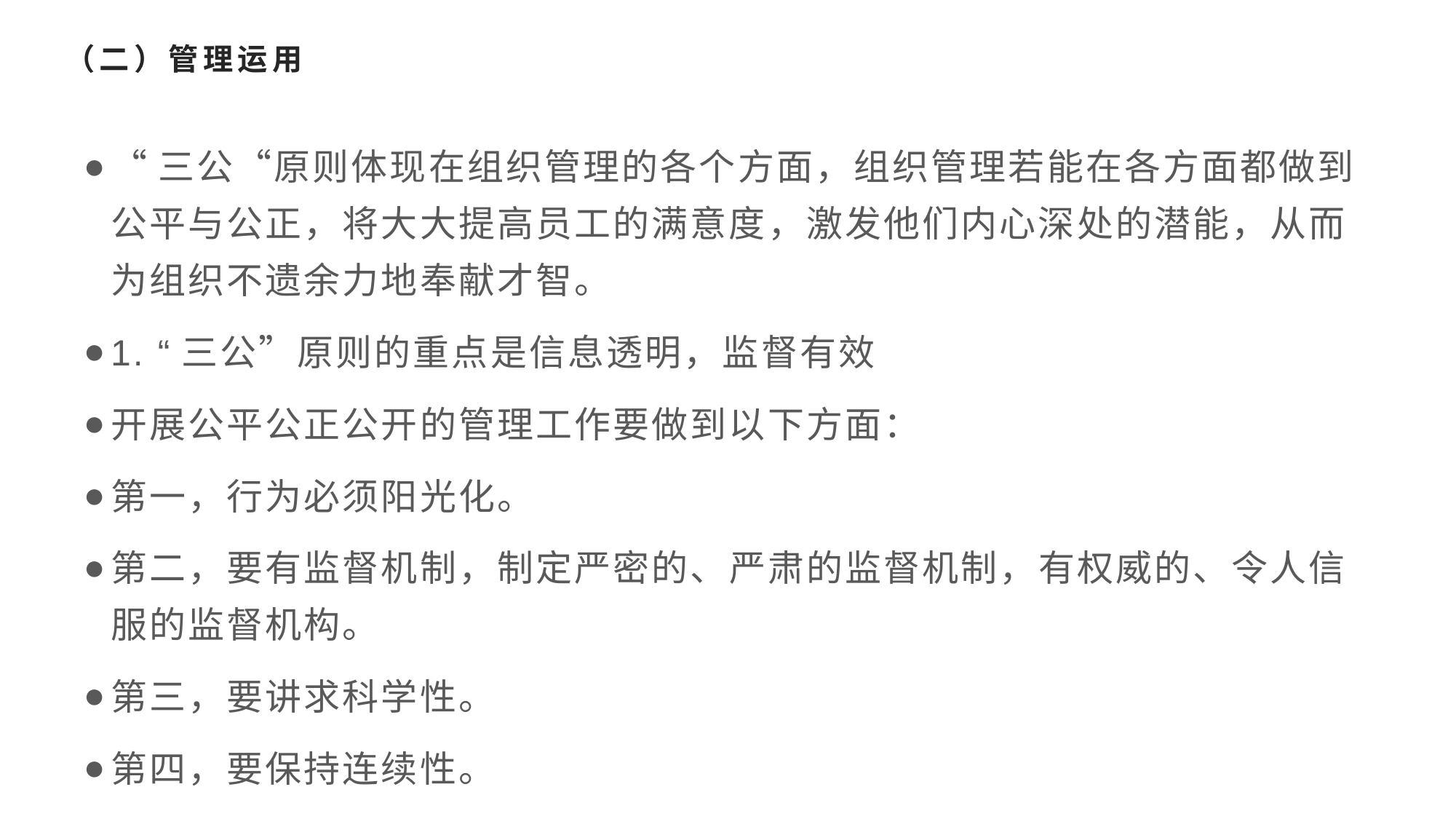

# （二）管理运用
“三公“原则体现在组织管理的各个方面，组织管理若能在各方面都做到公平与公正，将大大提高员工的满意度，激发他们内心深处的潜能，从而为组织不遗余力地奉献才智。
1. “三公”原则的重点是信息透明，监督有效
开展公平公正公开的管理工作要做到以下方面：
第一，行为必须阳光化。
第二，要有监督机制，制定严密的、严肃的监督机制，有权威的、令人信服的监督机构。
第三，要讲求科学性。
第四，要保持连续性。